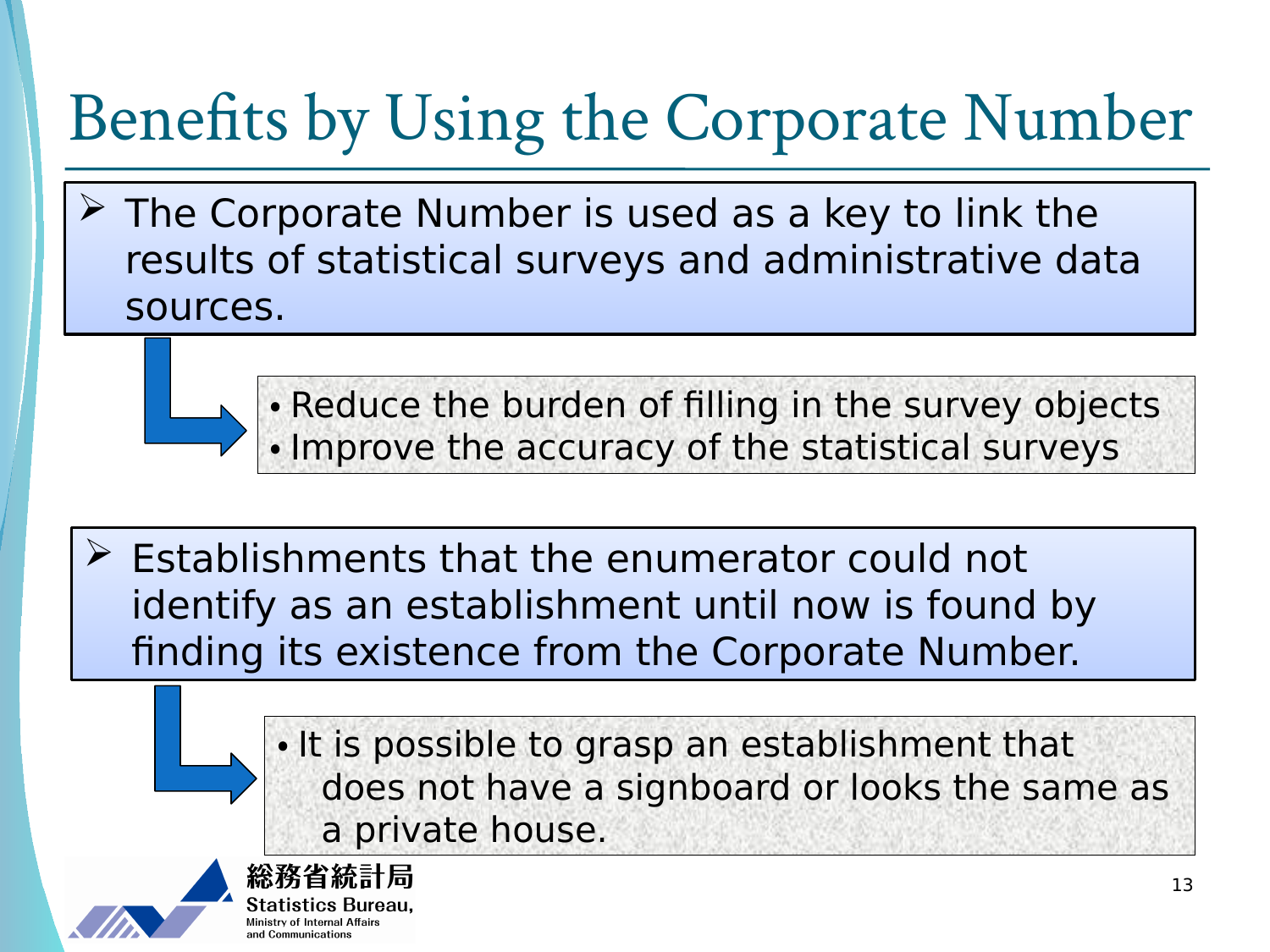

# Benefits by Using the Corporate Number
The Corporate Number is used as a key to link the results of statistical surveys and administrative data sources.

・Reduce the burden of filling in the survey objects
・Improve the accuracy of the statistical surveys
Establishments that the enumerator could not identify as an establishment until now is found by finding its existence from the Corporate Number.

・It is possible to grasp an establishment that
　does not have a signboard or looks the same as
　a private house.
13